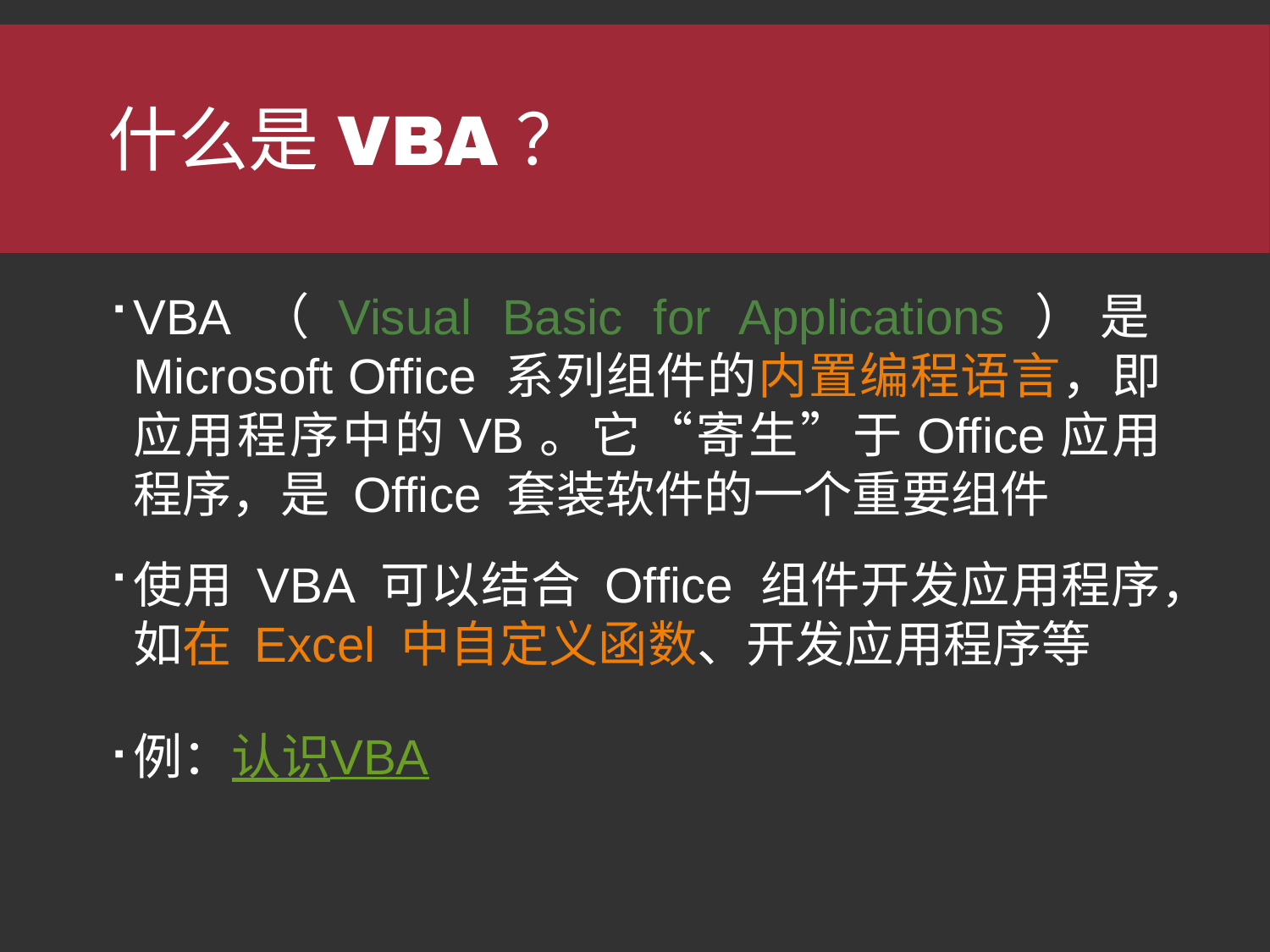

# 什么是VBA？
VBA（Visual Basic for Applications）是Microsoft Office 系列组件的内置编程语言，即应用程序中的VB。它“寄生”于Office应用程序，是 Office 套装软件的一个重要组件
使用 VBA 可以结合 Office 组件开发应用程序，如在 Excel 中自定义函数、开发应用程序等
例：认识VBA